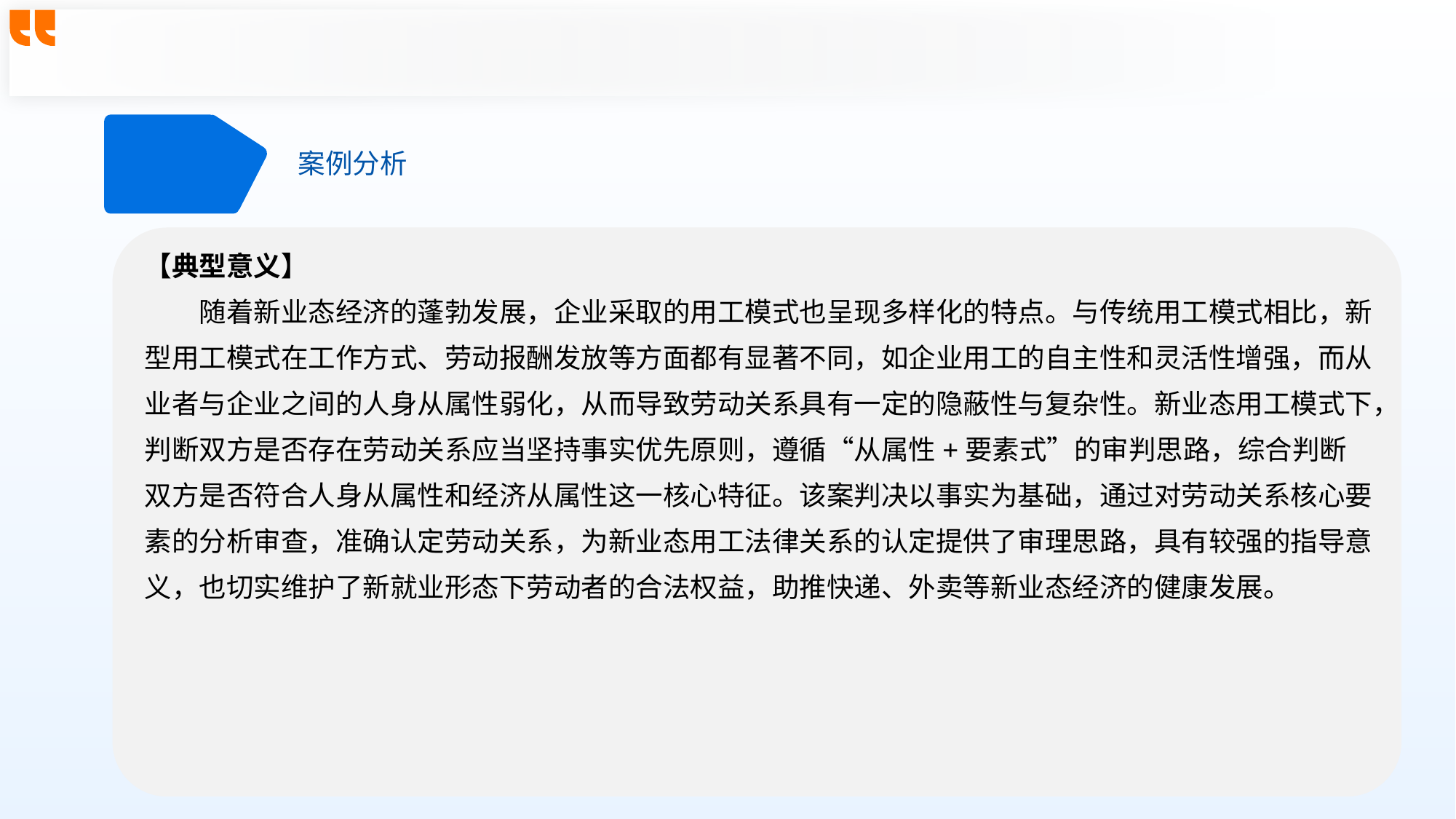

案例分析

【典型意义】
　　随着新业态经济的蓬勃发展，企业采取的用工模式也呈现多样化的特点。与传统用工模式相比，新型用工模式在工作方式、劳动报酬发放等方面都有显著不同，如企业用工的自主性和灵活性增强，而从业者与企业之间的人身从属性弱化，从而导致劳动关系具有一定的隐蔽性与复杂性。新业态用工模式下，判断双方是否存在劳动关系应当坚持事实优先原则，遵循“从属性+要素式”的审判思路，综合判断双方是否符合人身从属性和经济从属性这一核心特征。该案判决以事实为基础，通过对劳动关系核心要素的分析审查，准确认定劳动关系，为新业态用工法律关系的认定提供了审理思路，具有较强的指导意义，也切实维护了新就业形态下劳动者的合法权益，助推快递、外卖等新业态经济的健康发展。